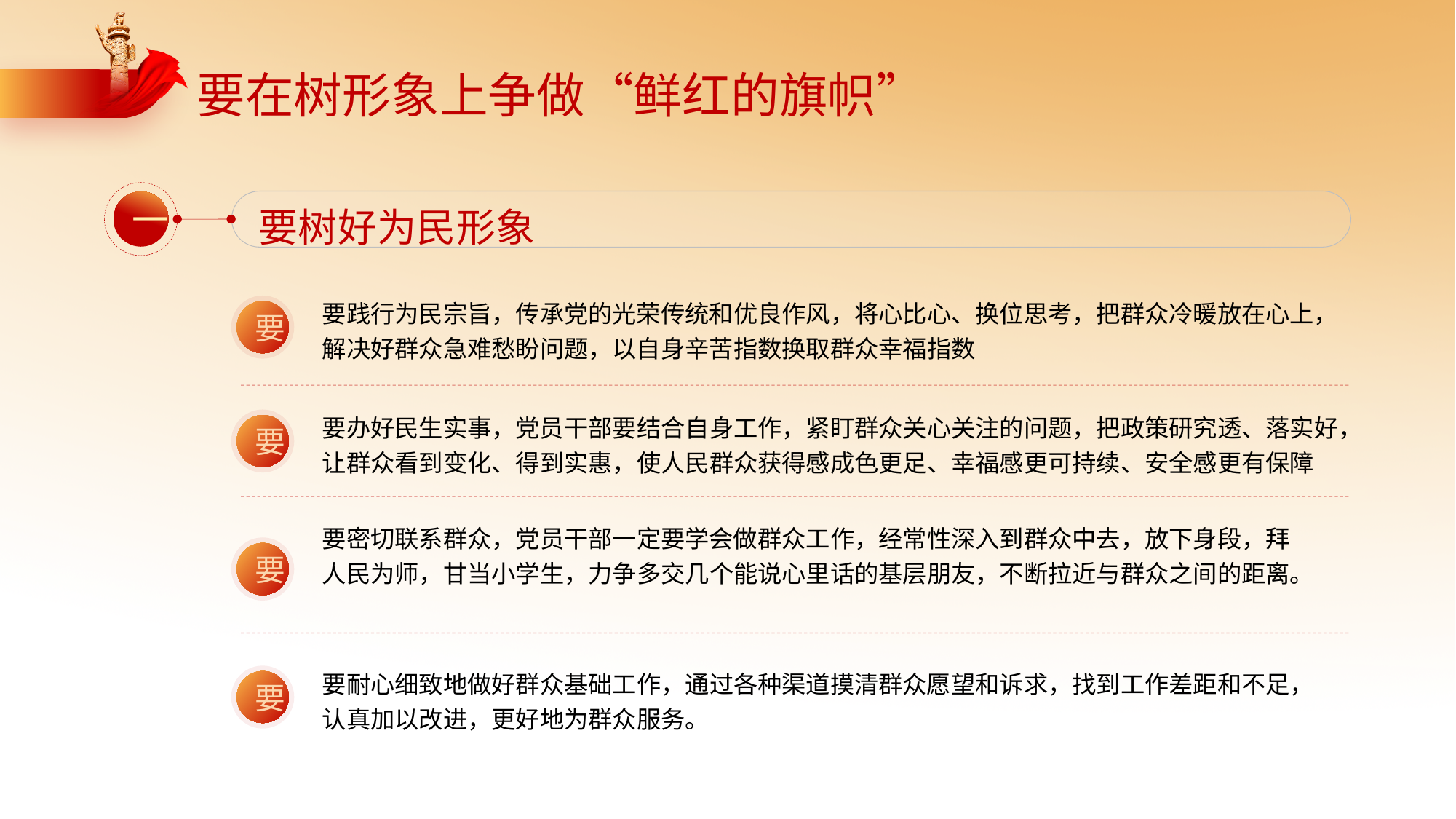

要在树形象上争做“鲜红的旗帜”

要树好为民形象

一

要践行为民宗旨，传承党的光荣传统和优良作风，将心比心、换位思考，把群众冷暖放在心上，解决好群众急难愁盼问题，以自身辛苦指数换取群众幸福指数

要
要办好民生实事，党员干部要结合自身工作，紧盯群众关心关注的问题，把政策研究透、落实好，让群众看到变化、得到实惠，使人民群众获得感成色更足、幸福感更可持续、安全感更有保障

要
要密切联系群众，党员干部一定要学会做群众工作，经常性深入到群众中去，放下身段，拜人民为师，甘当小学生，力争多交几个能说心里话的基层朋友，不断拉近与群众之间的距离。

要
要耐心细致地做好群众基础工作，通过各种渠道摸清群众愿望和诉求，找到工作差距和不足，认真加以改进，更好地为群众服务。

要